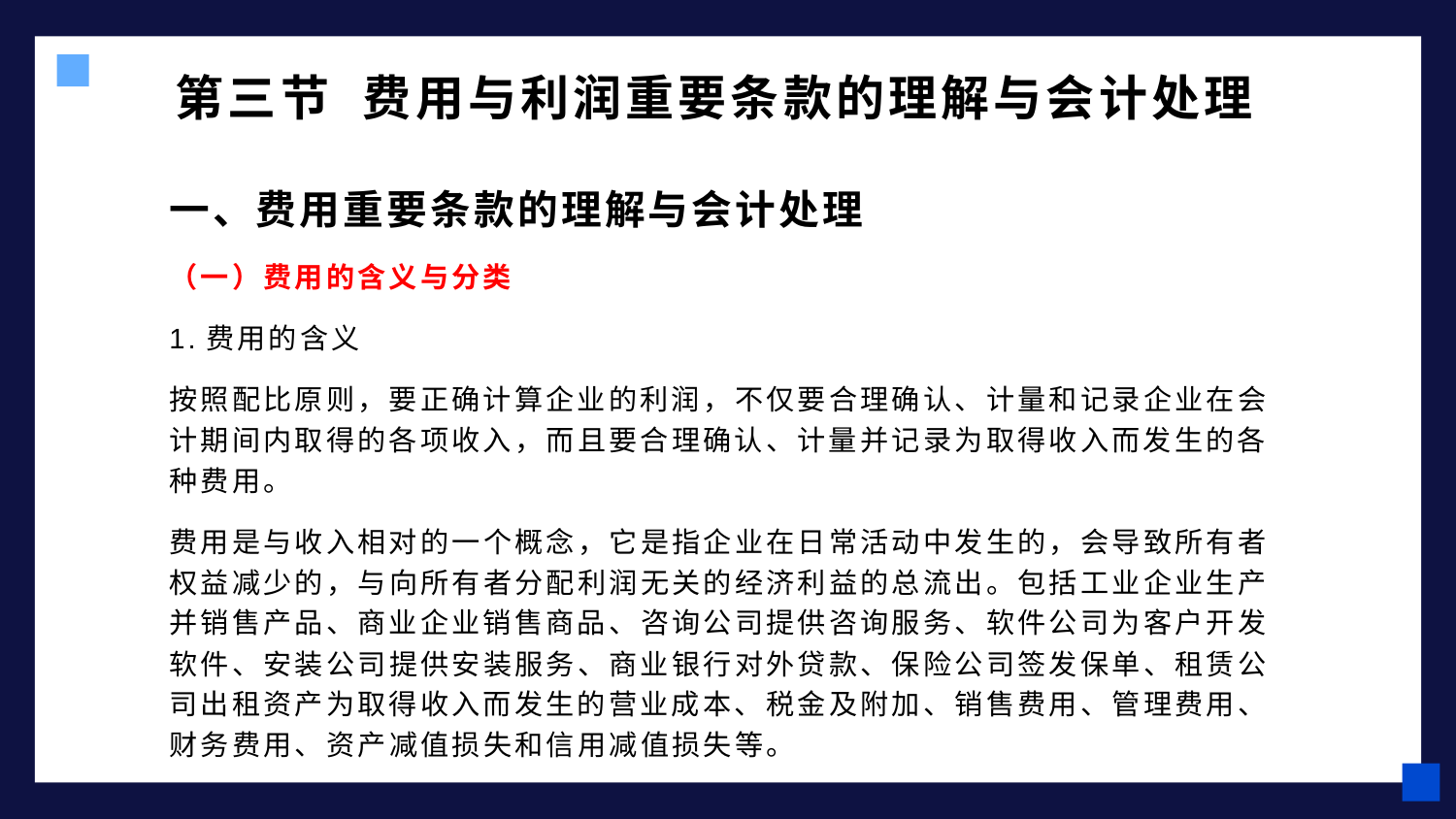

# 第三节  费用与利润重要条款的理解与会计处理
一、费用重要条款的理解与会计处理
（一）费用的含义与分类
1.费用的含义
按照配比原则，要正确计算企业的利润，不仅要合理确认、计量和记录企业在会计期间内取得的各项收入，而且要合理确认、计量并记录为取得收入而发生的各种费用。
费用是与收入相对的一个概念，它是指企业在日常活动中发生的，会导致所有者权益减少的，与向所有者分配利润无关的经济利益的总流出。包括工业企业生产并销售产品、商业企业销售商品、咨询公司提供咨询服务、软件公司为客户开发软件、安装公司提供安装服务、商业银行对外贷款、保险公司签发保单、租赁公司出租资产为取得收入而发生的营业成本、税金及附加、销售费用、管理费用、财务费用、资产减值损失和信用减值损失等。